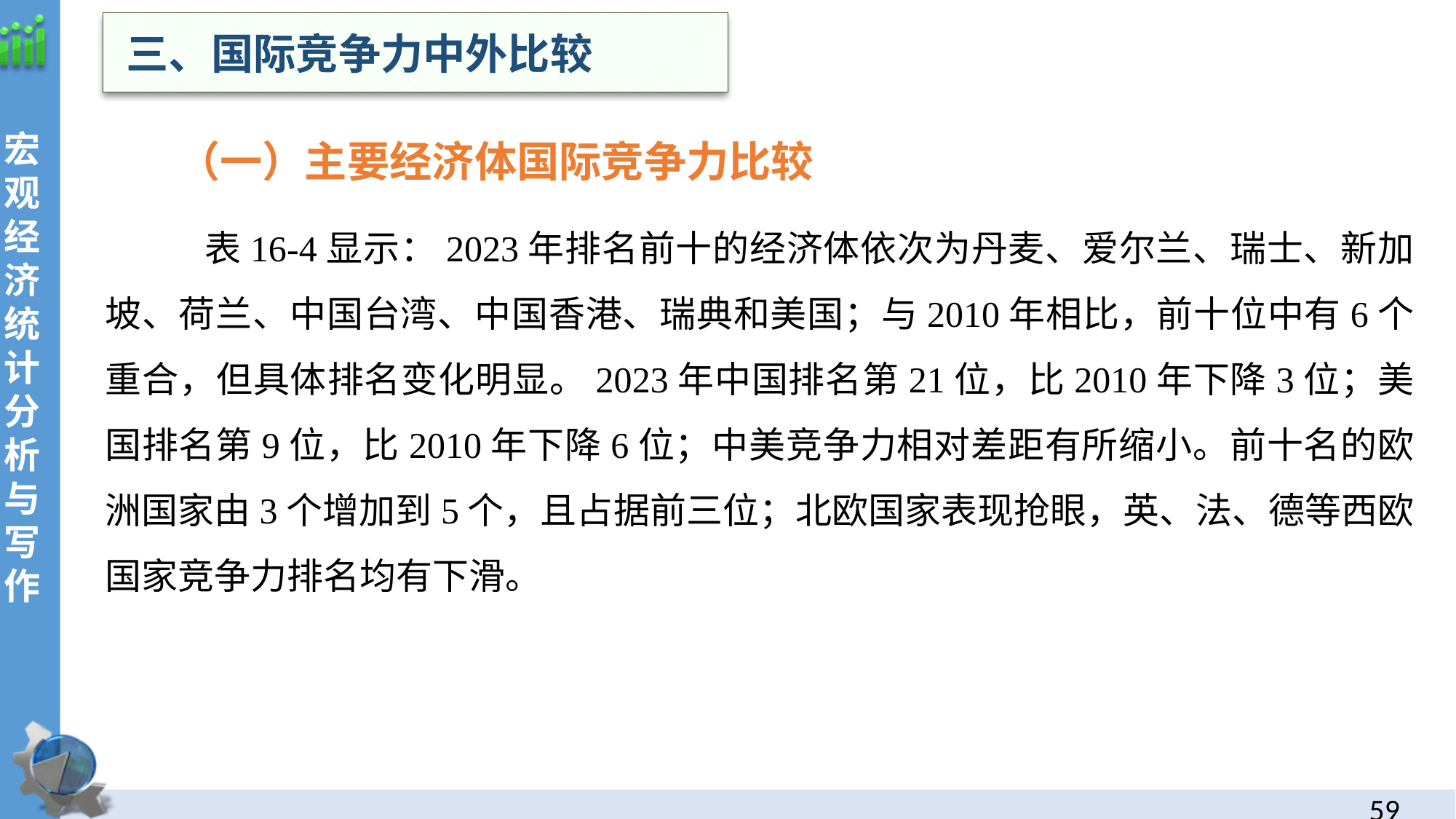

三、国际竞争力中外比较
（一）主要经济体国际竞争力比较
  表16-4显示：2023年排名前十的经济体依次为丹麦、爱尔兰、瑞士、新加坡、荷兰、中国台湾、中国香港、瑞典和美国；与2010年相比，前十位中有6个重合，但具体排名变化明显。2023年中国排名第21位，比2010年下降3位；美国排名第9位，比2010年下降6位；中美竞争力相对差距有所缩小。前十名的欧洲国家由3个增加到5个，且占据前三位；北欧国家表现抢眼，英、法、德等西欧国家竞争力排名均有下滑。

59